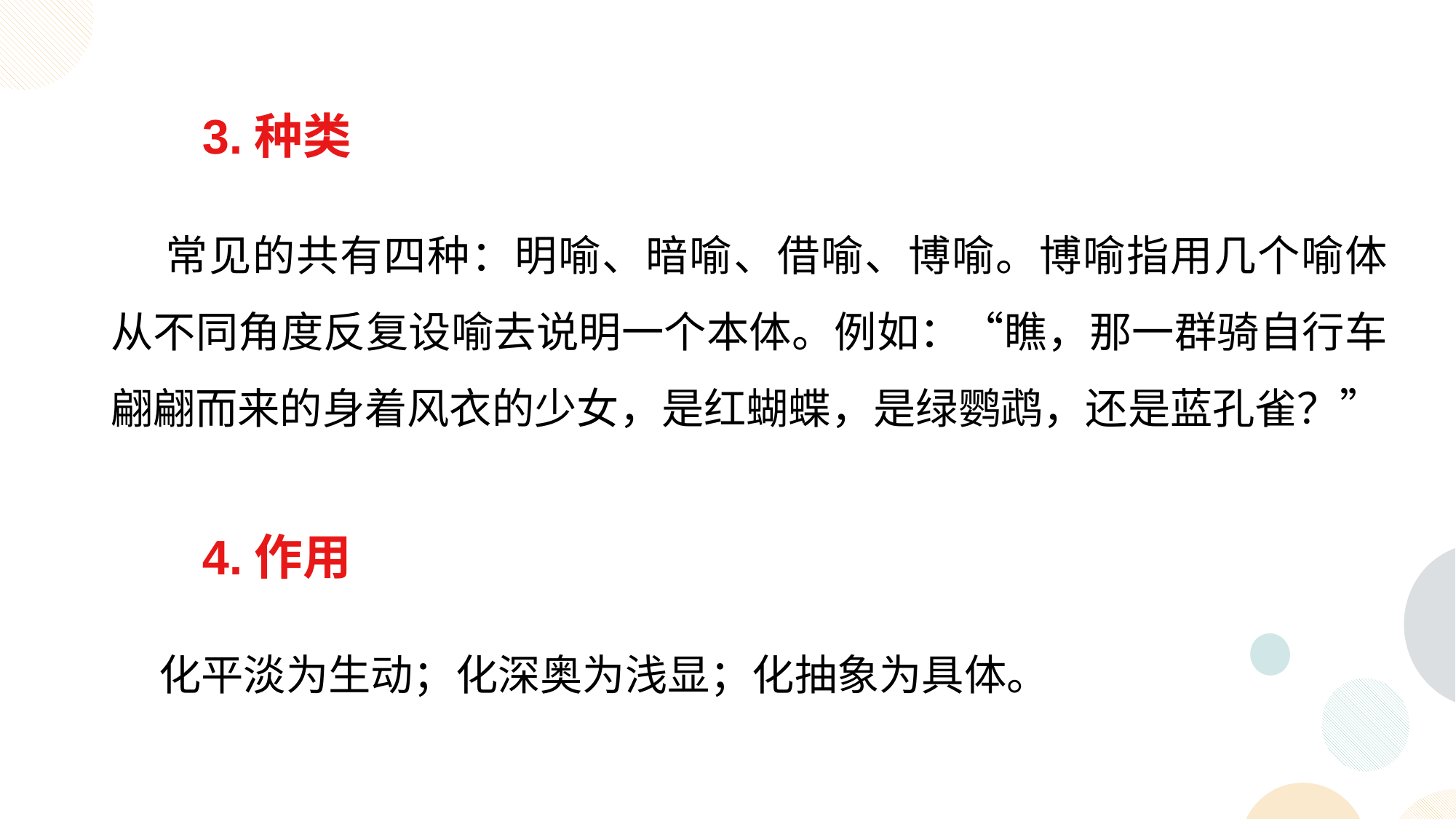

3.种类
    常见的共有四种：明喻、暗喻、借喻、博喻。博喻指用几个喻体从不同角度反复设喻去说明一个本体。例如：“瞧，那一群骑自行车翩翩而来的身着风衣的少女，是红蝴蝶，是绿鹦鹉，还是蓝孔雀？”
4.作用

    化平淡为生动；化深奥为浅显；化抽象为具体。